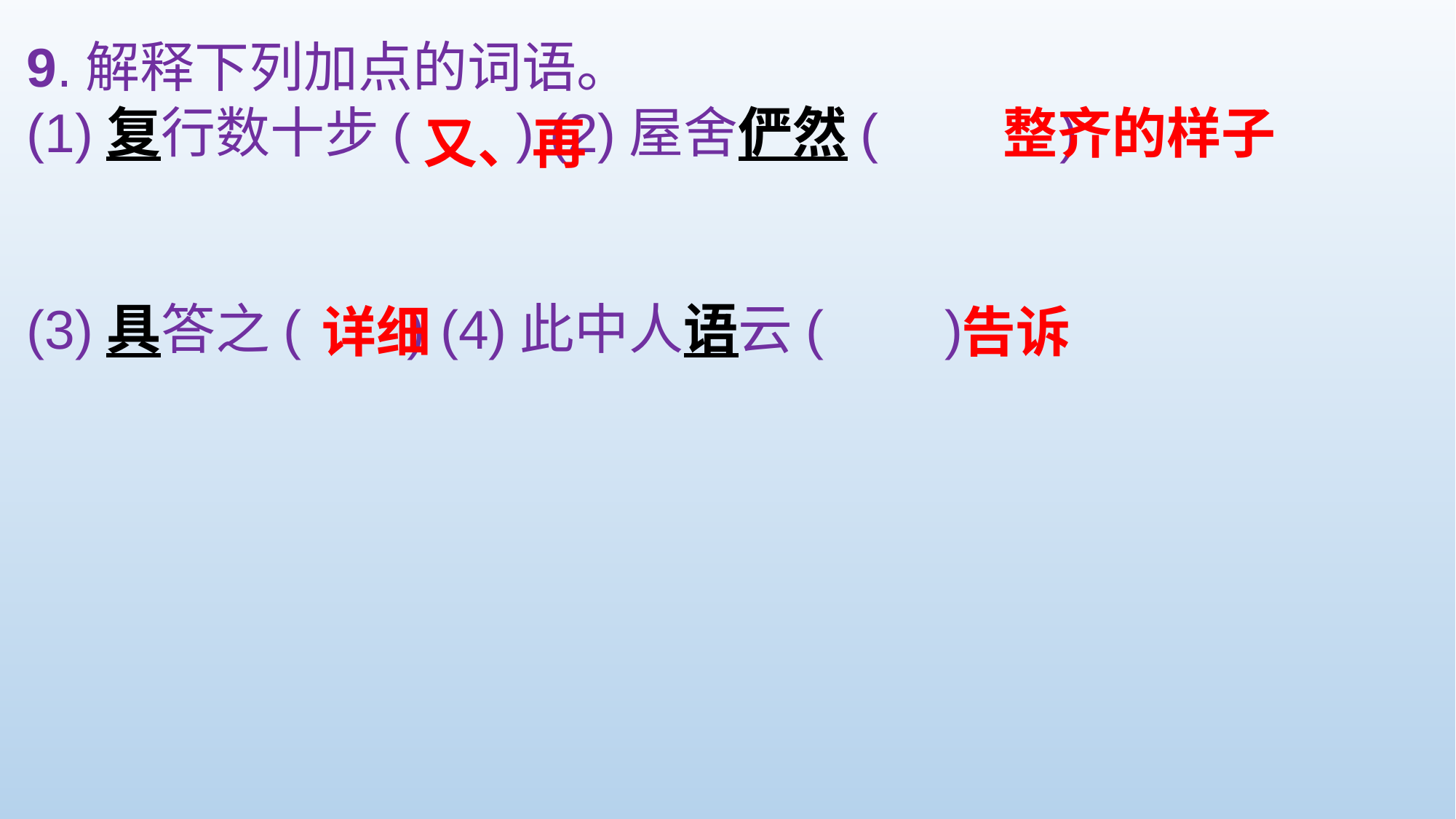

9.解释下列加点的词语。
(1)复行数十步(       ) (2)屋舍俨然(            )

(3)具答之(       ) (4)此中人语云(        )
整齐的样子
又、再
详细
告诉